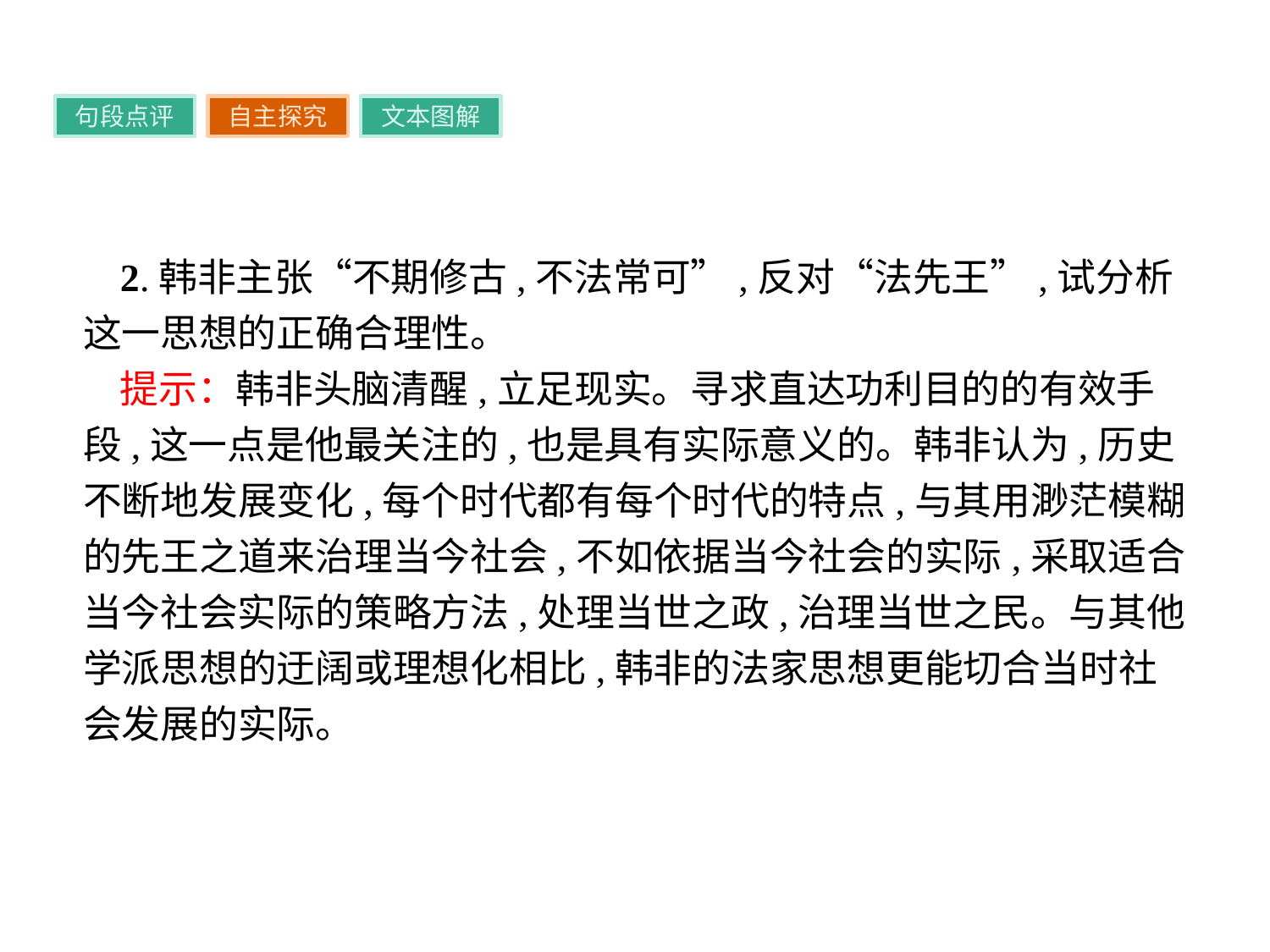

句段点评
自主探究
文本图解
2.韩非主张“不期修古,不法常可”,反对“法先王”,试分析这一思想的正确合理性。
提示：韩非头脑清醒,立足现实。寻求直达功利目的的有效手段,这一点是他最关注的,也是具有实际意义的。韩非认为,历史不断地发展变化,每个时代都有每个时代的特点,与其用渺茫模糊的先王之道来治理当今社会,不如依据当今社会的实际,采取适合当今社会实际的策略方法,处理当世之政,治理当世之民。与其他学派思想的迂阔或理想化相比,韩非的法家思想更能切合当时社会发展的实际。